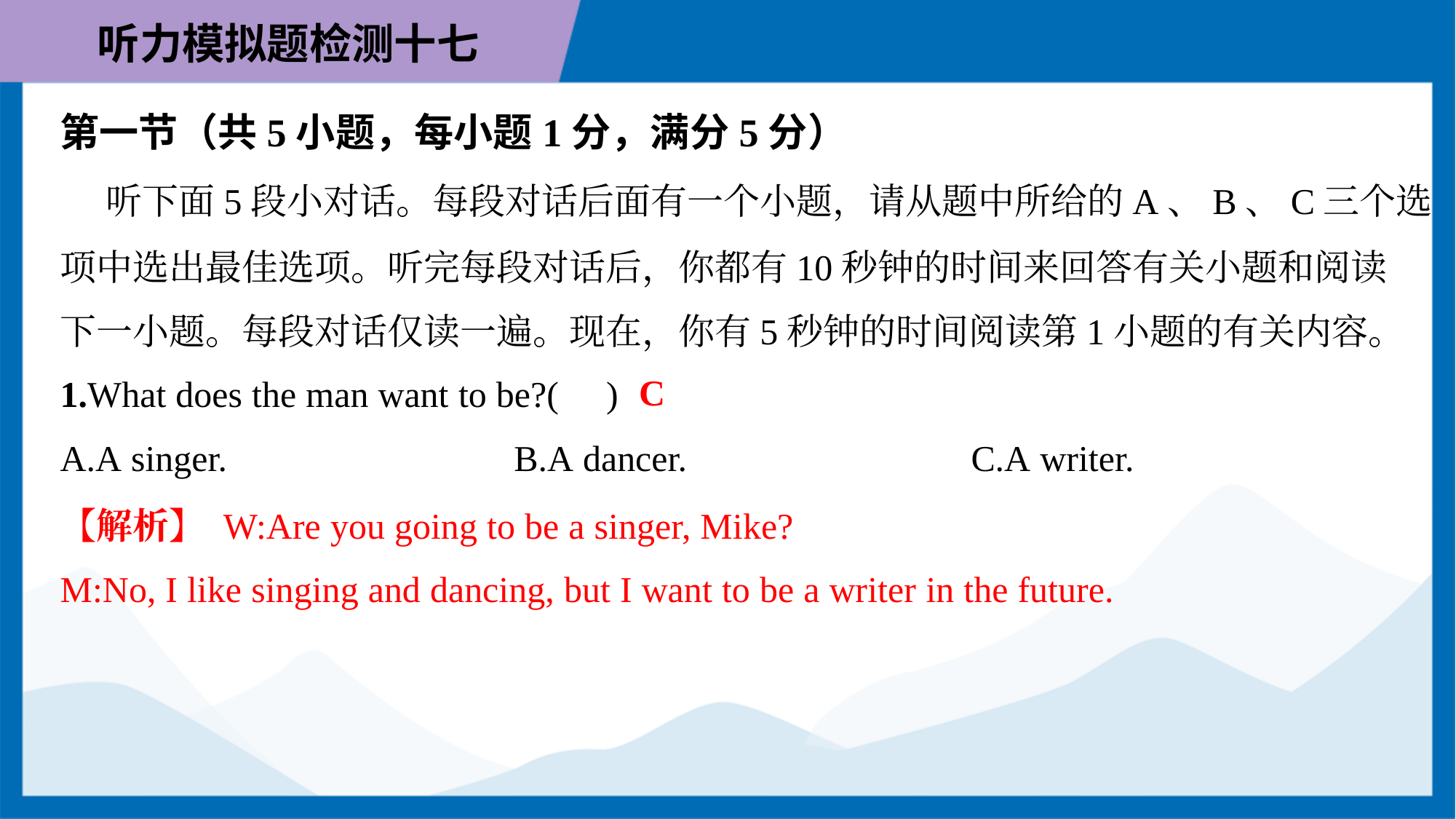

第一节（共5小题，每小题1分，满分5分）
    听下面5段小对话。每段对话后面有一个小题，请从题中所给的A、B、C三个选
项中选出最佳选项。听完每段对话后，你都有10秒钟的时间来回答有关小题和阅读
下一小题。每段对话仅读一遍。现在，你有5秒钟的时间阅读第1小题的有关内容。
C
1.What does the man want to be?(     )
A.A singer.	B.A dancer.	C.A writer.
【解析】 W:Are you going to be a singer, Mike?
M:No, I like singing and dancing, but I want to be a writer in the future.